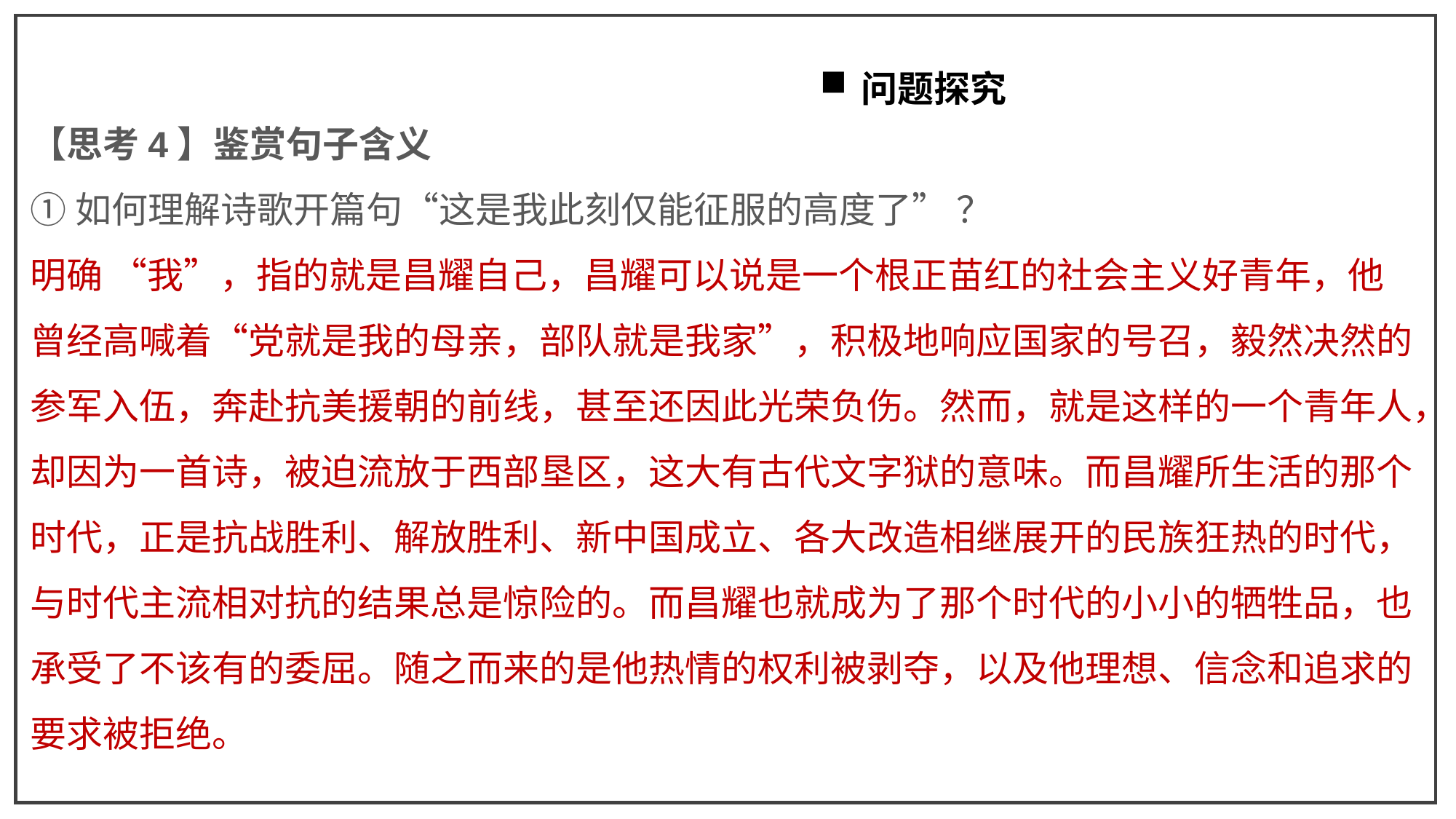

问题探究
【思考4】鉴赏句子含义
①如何理解诗歌开篇句“这是我此刻仅能征服的高度了” ？
明确 “我”，指的就是昌耀自己，昌耀可以说是一个根正苗红的社会主义好青年，他曾经高喊着“党就是我的母亲，部队就是我家”，积极地响应国家的号召，毅然决然的参军入伍，奔赴抗美援朝的前线，甚至还因此光荣负伤。然而，就是这样的一个青年人，却因为一首诗，被迫流放于西部垦区，这大有古代文字狱的意味。而昌耀所生活的那个时代，正是抗战胜利、解放胜利、新中国成立、各大改造相继展开的民族狂热的时代，与时代主流相对抗的结果总是惊险的。而昌耀也就成为了那个时代的小小的牺牲品，也承受了不该有的委屈。随之而来的是他热情的权利被剥夺，以及他理想、信念和追求的要求被拒绝。